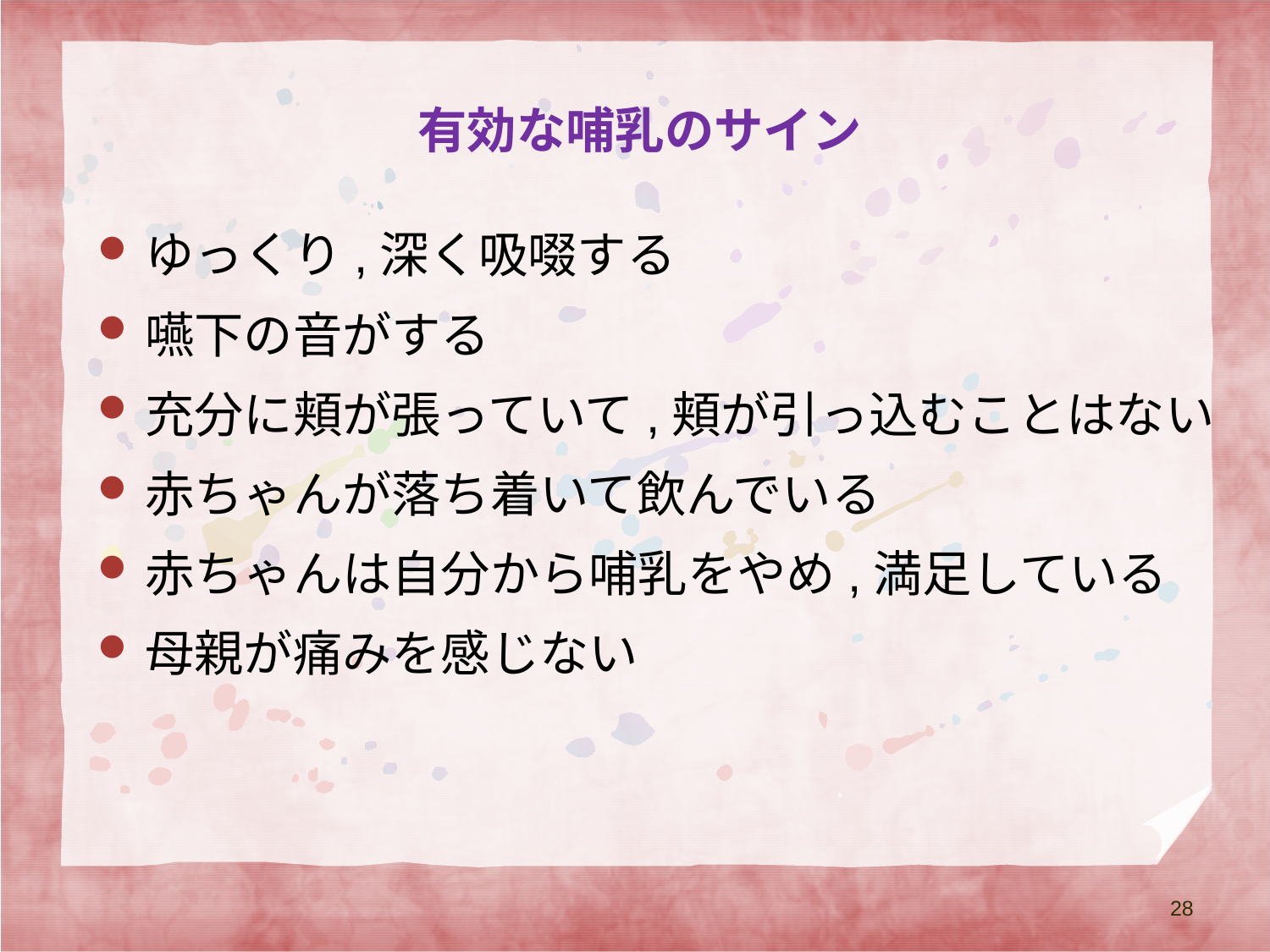

# 有効な哺乳のサイン
ゆっくり,深く吸啜する
嚥下の音がする
充分に頬が張っていて,頬が引っ込むことはない
赤ちゃんが落ち着いて飲んでいる
赤ちゃんは自分から哺乳をやめ,満足している
母親が痛みを感じない
28